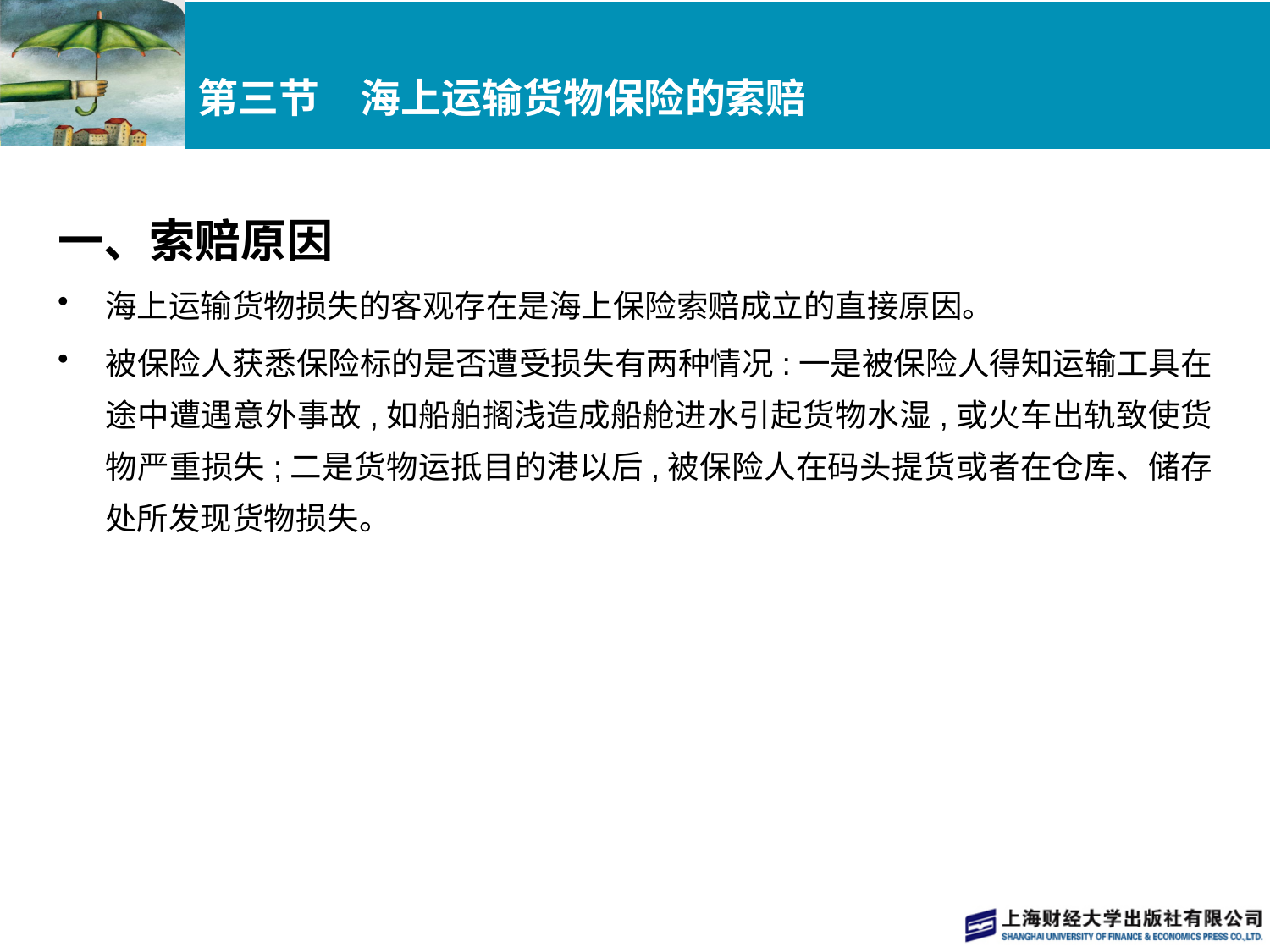

# 第三节　海上运输货物保险的索赔
一、索赔原因
海上运输货物损失的客观存在是海上保险索赔成立的直接原因。
被保险人获悉保险标的是否遭受损失有两种情况:一是被保险人得知运输工具在途中遭遇意外事故,如船舶搁浅造成船舱进水引起货物水湿,或火车出轨致使货物严重损失;二是货物运抵目的港以后,被保险人在码头提货或者在仓库、储存处所发现货物损失。